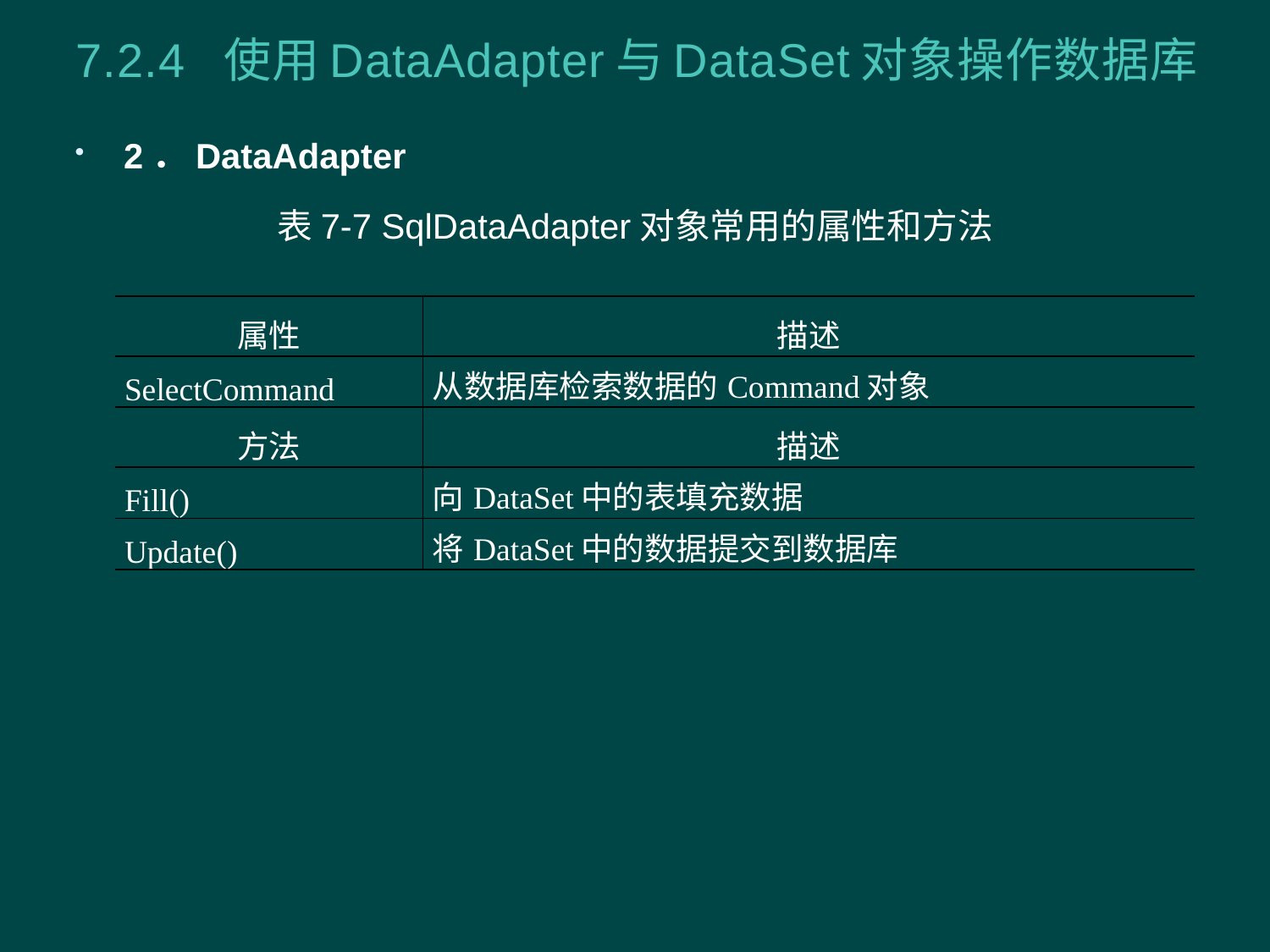

# 7.2.4  使用DataAdapter与DataSet对象操作数据库
2．DataAdapter
表7-7 SqlDataAdapter对象常用的属性和方法

| 属性 | 描述 |
| --- | --- |
| SelectCommand | 从数据库检索数据的Command对象 |
| 方法 | 描述 |
| Fill() | 向DataSet中的表填充数据 |
| Update() | 将DataSet中的数据提交到数据库 |